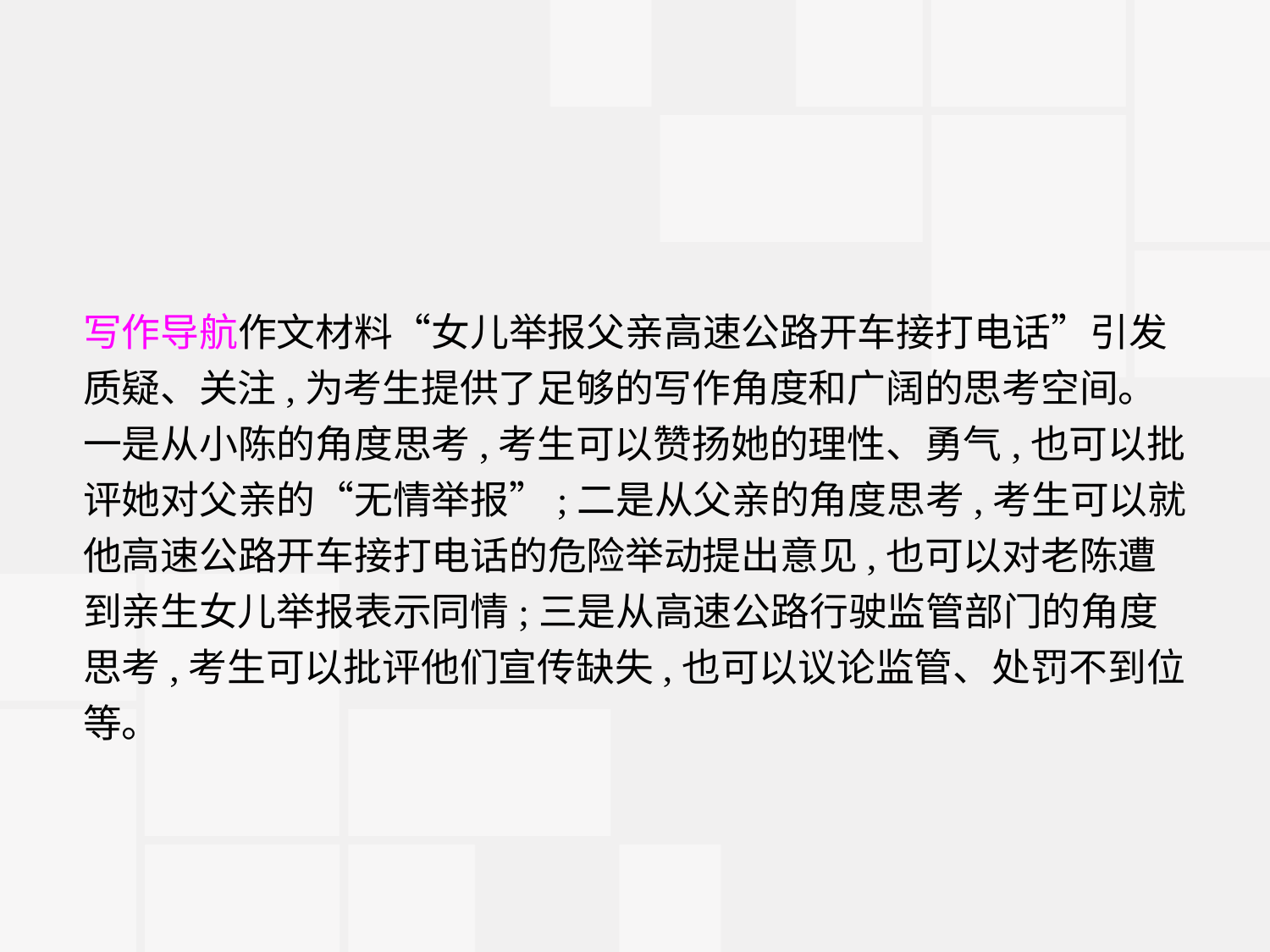

写作导航作文材料“女儿举报父亲高速公路开车接打电话”引发质疑、关注,为考生提供了足够的写作角度和广阔的思考空间。一是从小陈的角度思考,考生可以赞扬她的理性、勇气,也可以批评她对父亲的“无情举报”;二是从父亲的角度思考,考生可以就他高速公路开车接打电话的危险举动提出意见,也可以对老陈遭到亲生女儿举报表示同情;三是从高速公路行驶监管部门的角度思考,考生可以批评他们宣传缺失,也可以议论监管、处罚不到位等。